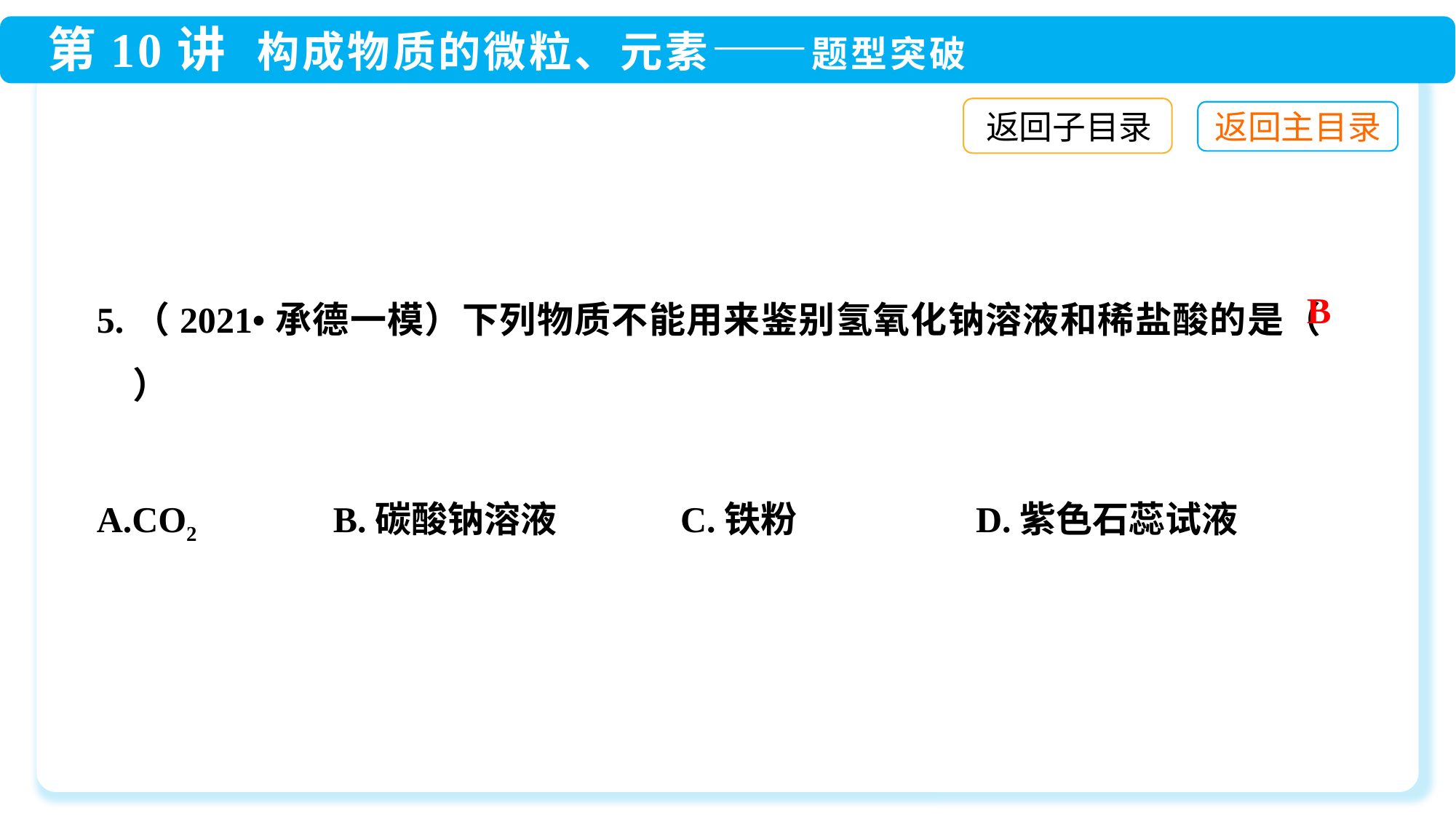

返回子目录
5.（2021•承德一模）下列物质不能用来鉴别氢氧化钠溶液和稀盐酸的是（　　）

A.CO2	              B.碳酸钠溶液              C.铁粉	             D.紫色石蕊试液
B